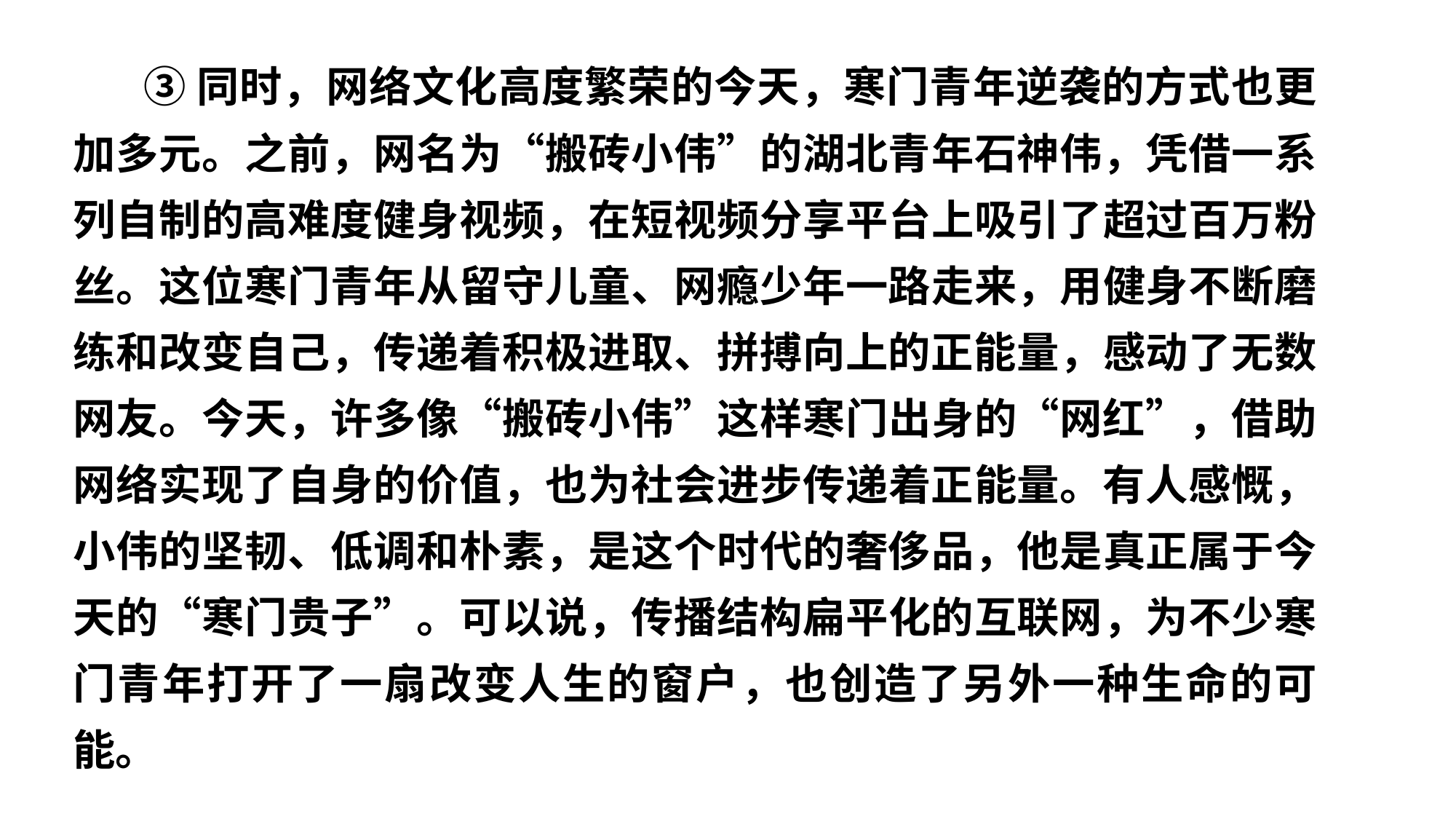

③同时，网络文化高度繁荣的今天，寒门青年逆袭的方式也更加多元。之前，网名为“搬砖小伟”的湖北青年石神伟，凭借一系列自制的高难度健身视频，在短视频分享平台上吸引了超过百万粉丝。这位寒门青年从留守儿童、网瘾少年一路走来，用健身不断磨练和改变自己，传递着积极进取、拼搏向上的正能量，感动了无数网友。今天，许多像“搬砖小伟”这样寒门出身的“网红”，借助网络实现了自身的价值，也为社会进步传递着正能量。有人感慨，小伟的坚韧、低调和朴素，是这个时代的奢侈品，他是真正属于今天的“寒门贵子”。可以说，传播结构扁平化的互联网，为不少寒门青年打开了一扇改变人生的窗户，也创造了另外一种生命的可能。